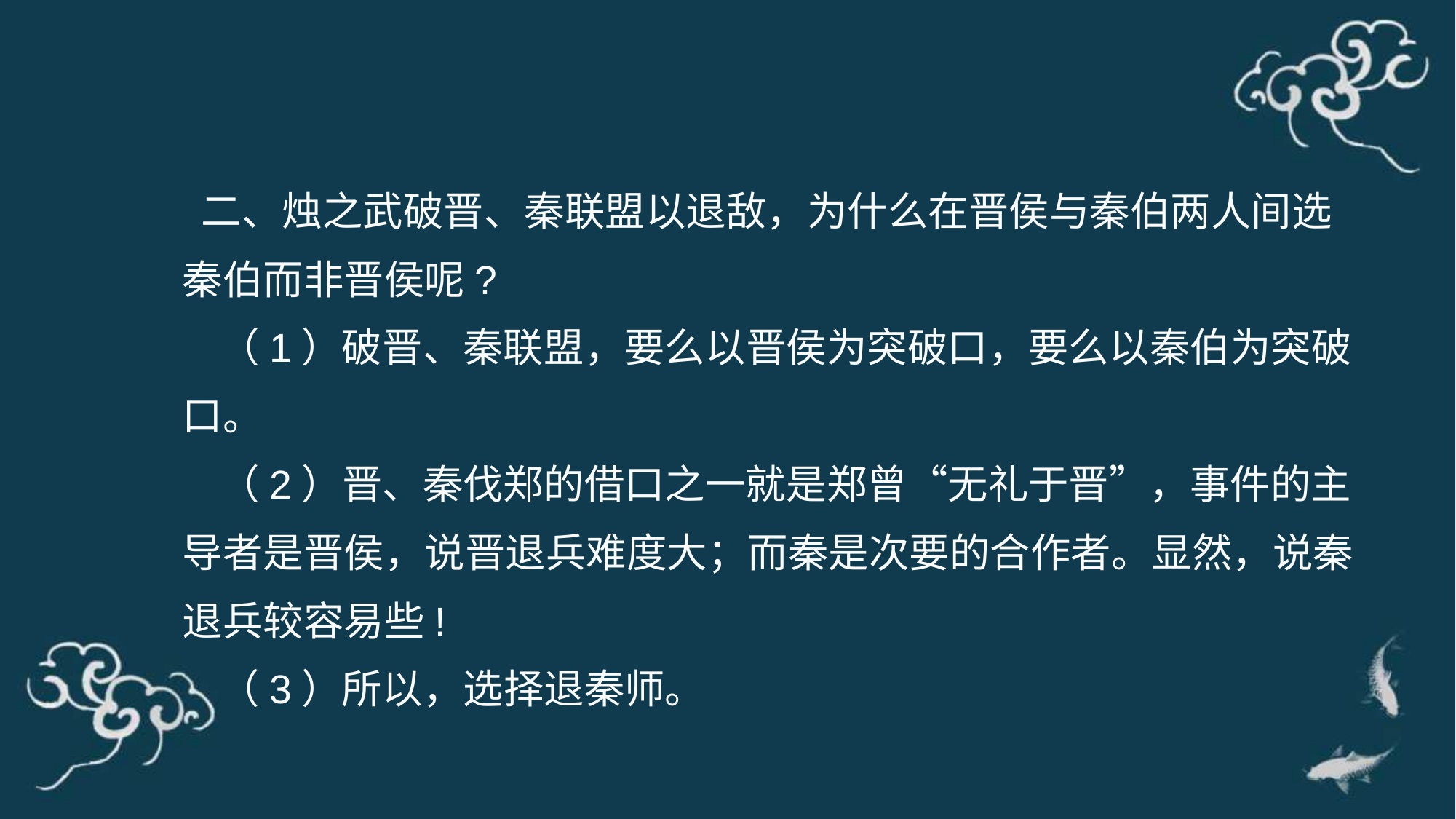

二、烛之武破晋、秦联盟以退敌，为什么在晋侯与秦伯两人间选秦伯而非晋侯呢?
   （1）破晋、秦联盟，要么以晋侯为突破口，要么以秦伯为突破口。
   （2）晋、秦伐郑的借口之一就是郑曾“无礼于晋”，事件的主导者是晋侯，说晋退兵难度大；而秦是次要的合作者。显然，说秦退兵较容易些!
   （3）所以，选择退秦师。